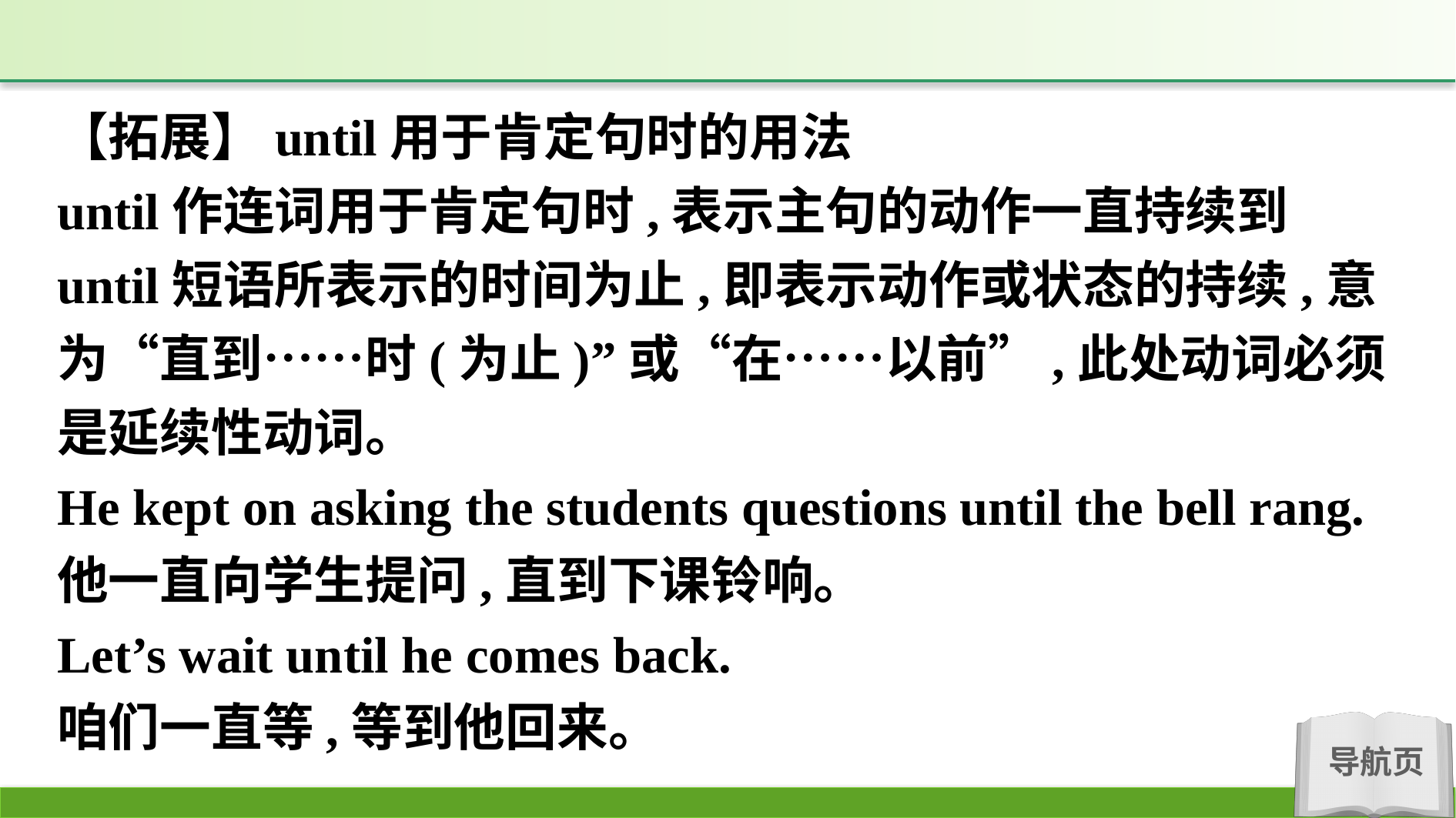

【拓展】until用于肯定句时的用法
until作连词用于肯定句时,表示主句的动作一直持续到until短语所表示的时间为止,即表示动作或状态的持续,意为“直到……时(为止)”或“在……以前”,此处动词必须是延续性动词。
He kept on asking the students questions until the bell rang.
他一直向学生提问,直到下课铃响。
Let’s wait until he comes back.
咱们一直等,等到他回来。